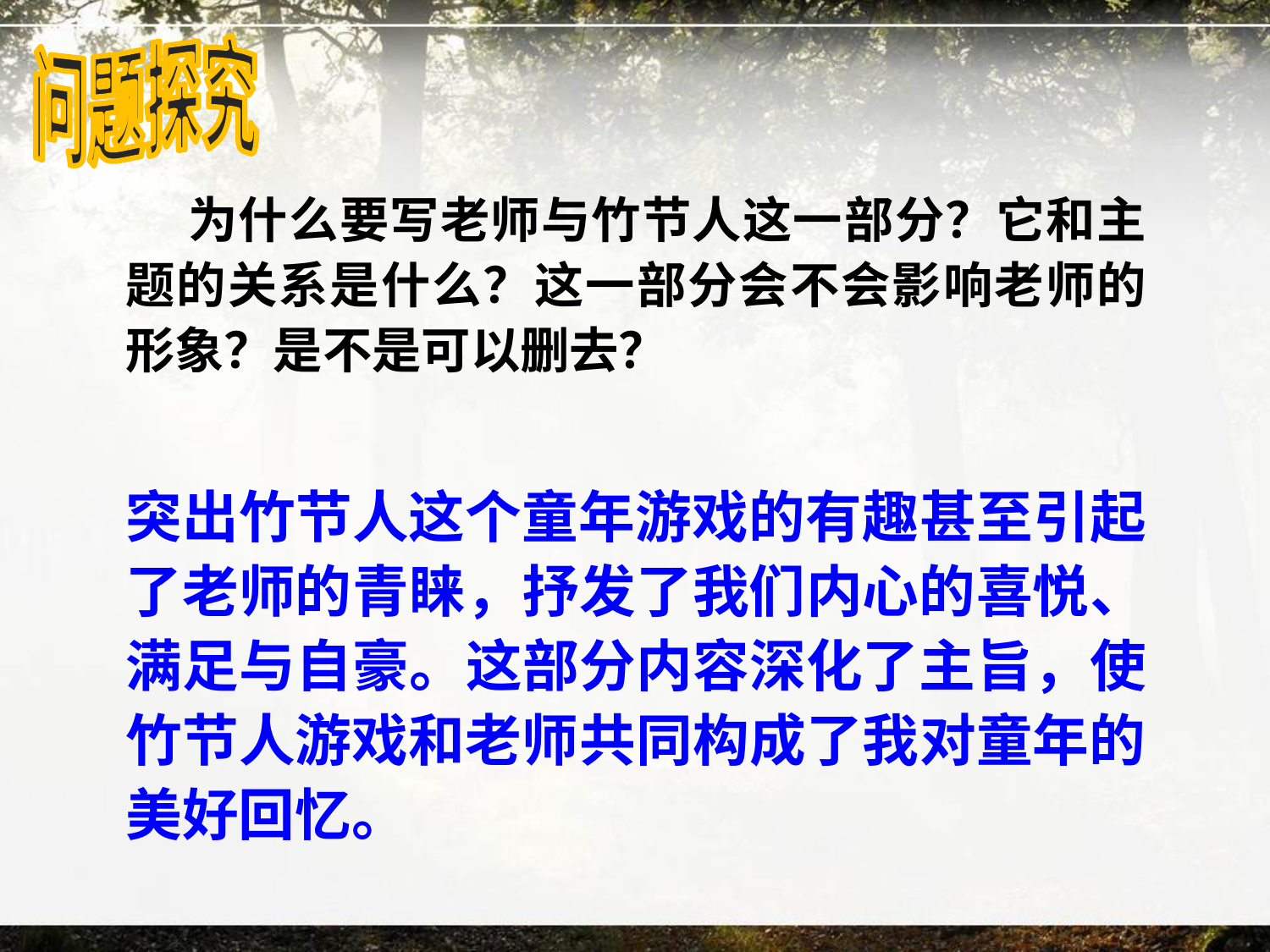

问题探究
    为什么要写老师与竹节人这一部分？它和主题的关系是什么？这一部分会不会影响老师的形象？是不是可以删去？

突出竹节人这个童年游戏的有趣甚至引起了老师的青睐，抒发了我们内心的喜悦、满足与自豪。这部分内容深化了主旨，使竹节人游戏和老师共同构成了我对童年的美好回忆。